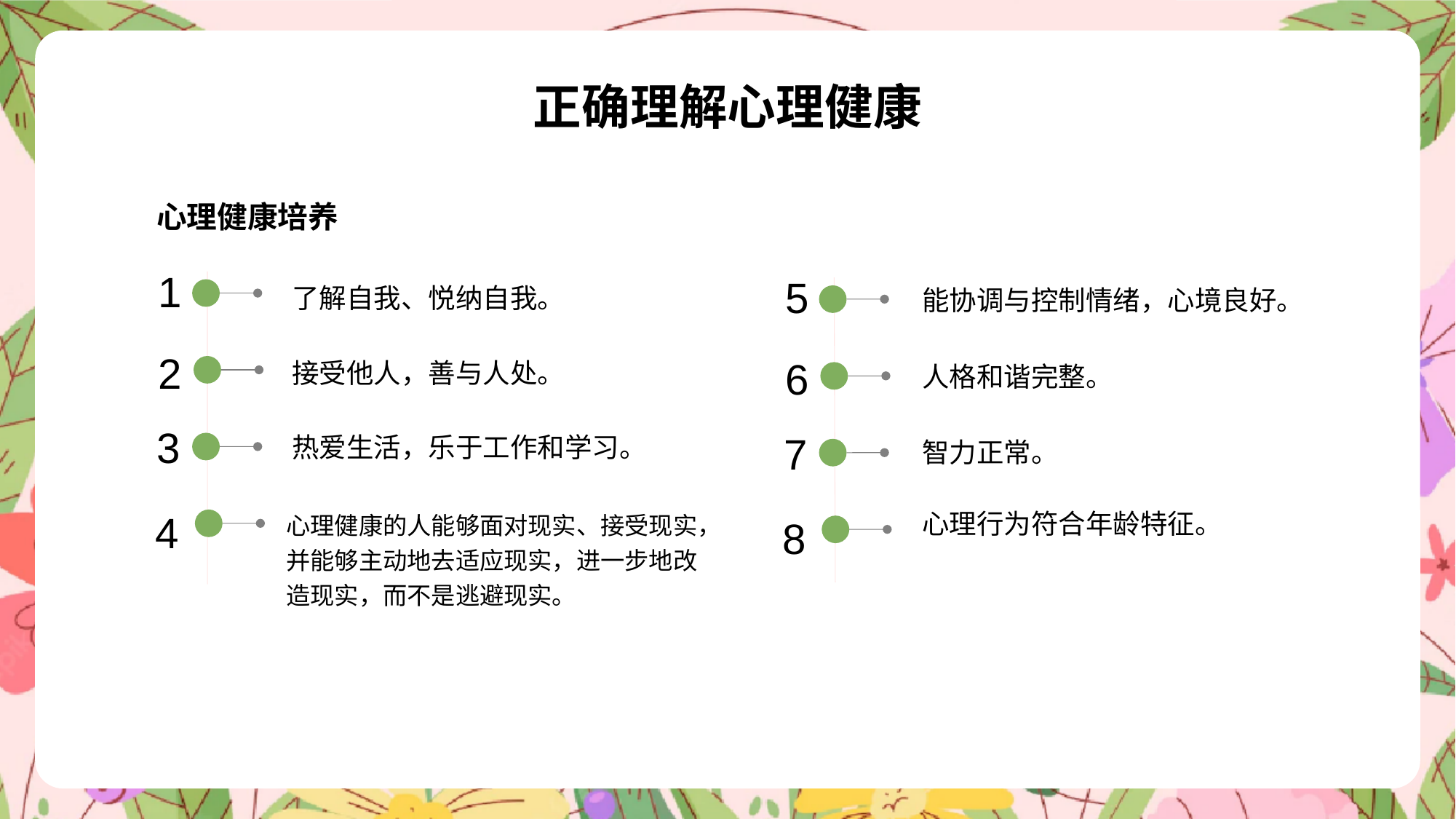

正确理解心理健康
心理健康培养
1
5
了解自我、悦纳自我。
能协调与控制情绪，心境良好。

2
6
接受他人，善与人处。
人格和谐完整。

3
7
热爱生活，乐于工作和学习。
智力正常。

心理健康的人能够面对现实、接受现实，并能够主动地去适应现实，进一步地改造现实，而不是逃避现实。
4
心理行为符合年龄特征。
8